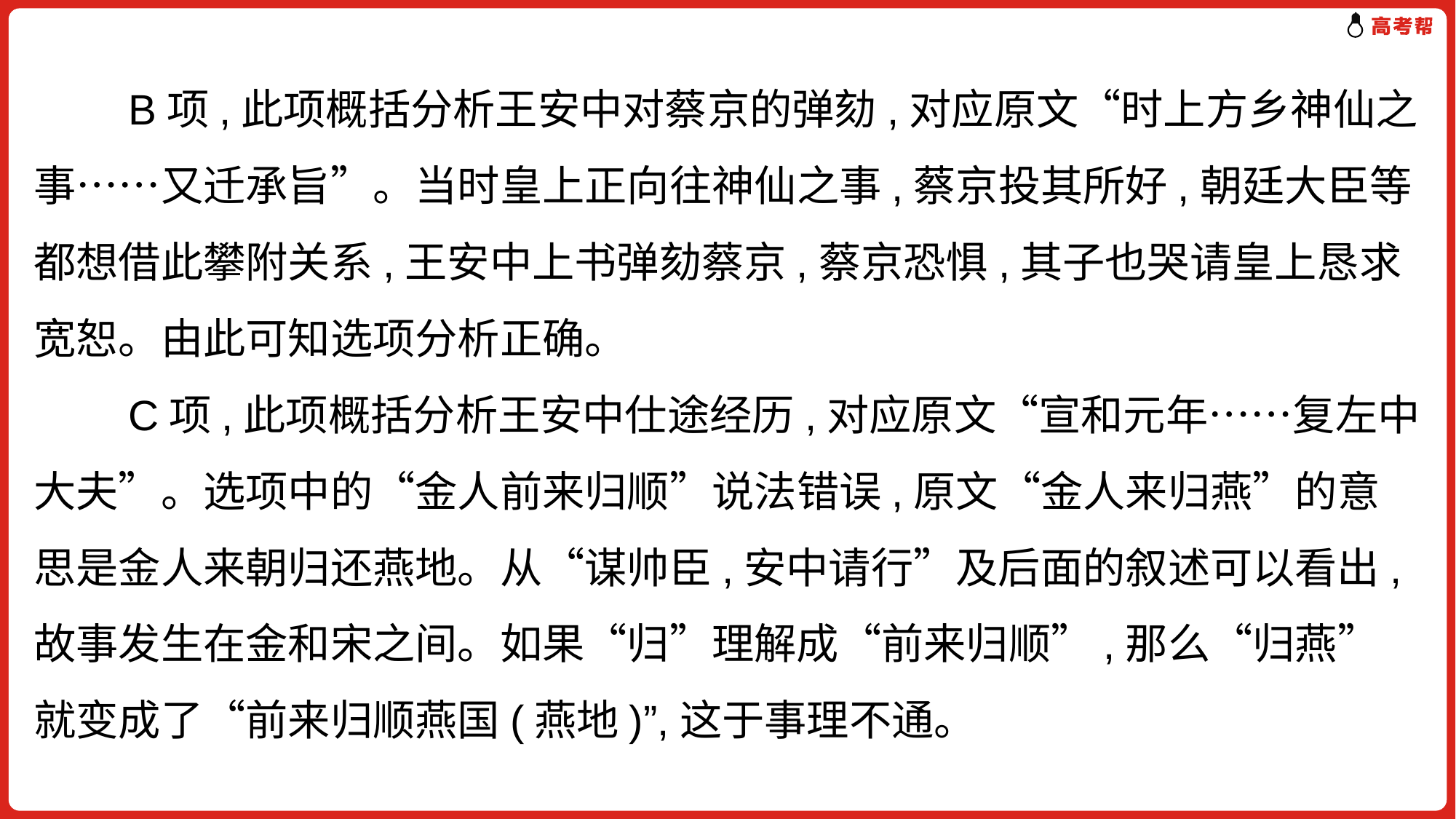

B项,此项概括分析王安中对蔡京的弹劾,对应原文“时上方乡神仙之事……又迁承旨”。当时皇上正向往神仙之事,蔡京投其所好,朝廷大臣等都想借此攀附关系,王安中上书弹劾蔡京,蔡京恐惧,其子也哭请皇上恳求宽恕。由此可知选项分析正确。
        C项,此项概括分析王安中仕途经历,对应原文“宣和元年……复左中大夫”。选项中的“金人前来归顺”说法错误,原文“金人来归燕”的意思是金人来朝归还燕地。从“谋帅臣,安中请行”及后面的叙述可以看出,故事发生在金和宋之间。如果“归”理解成“前来归顺”,那么“归燕”就变成了“前来归顺燕国(燕地)”,这于事理不通。